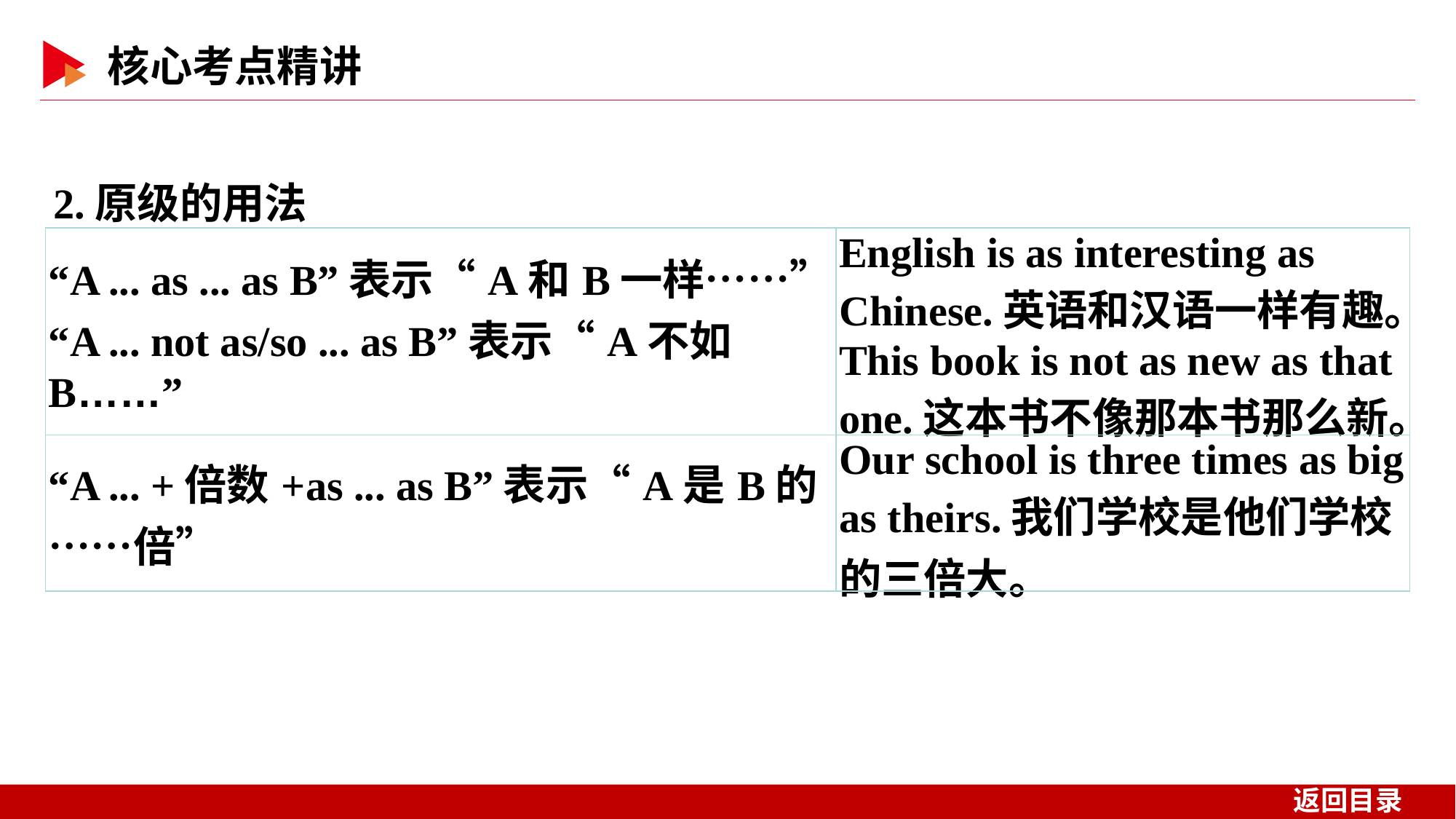

2.原级的用法
| “A ... as ... as B”表示“A和B一样……” “A ... not as/so ... as B”表示“A不如B……” | English is as interesting as Chinese.英语和汉语一样有趣。 This book is not as new as that one.这本书不像那本书那么新。 |
| --- | --- |
| “A ... +倍数+as ... as B”表示“A是B的……倍” | Our school is three times as big as theirs.我们学校是他们学校的三倍大。 |